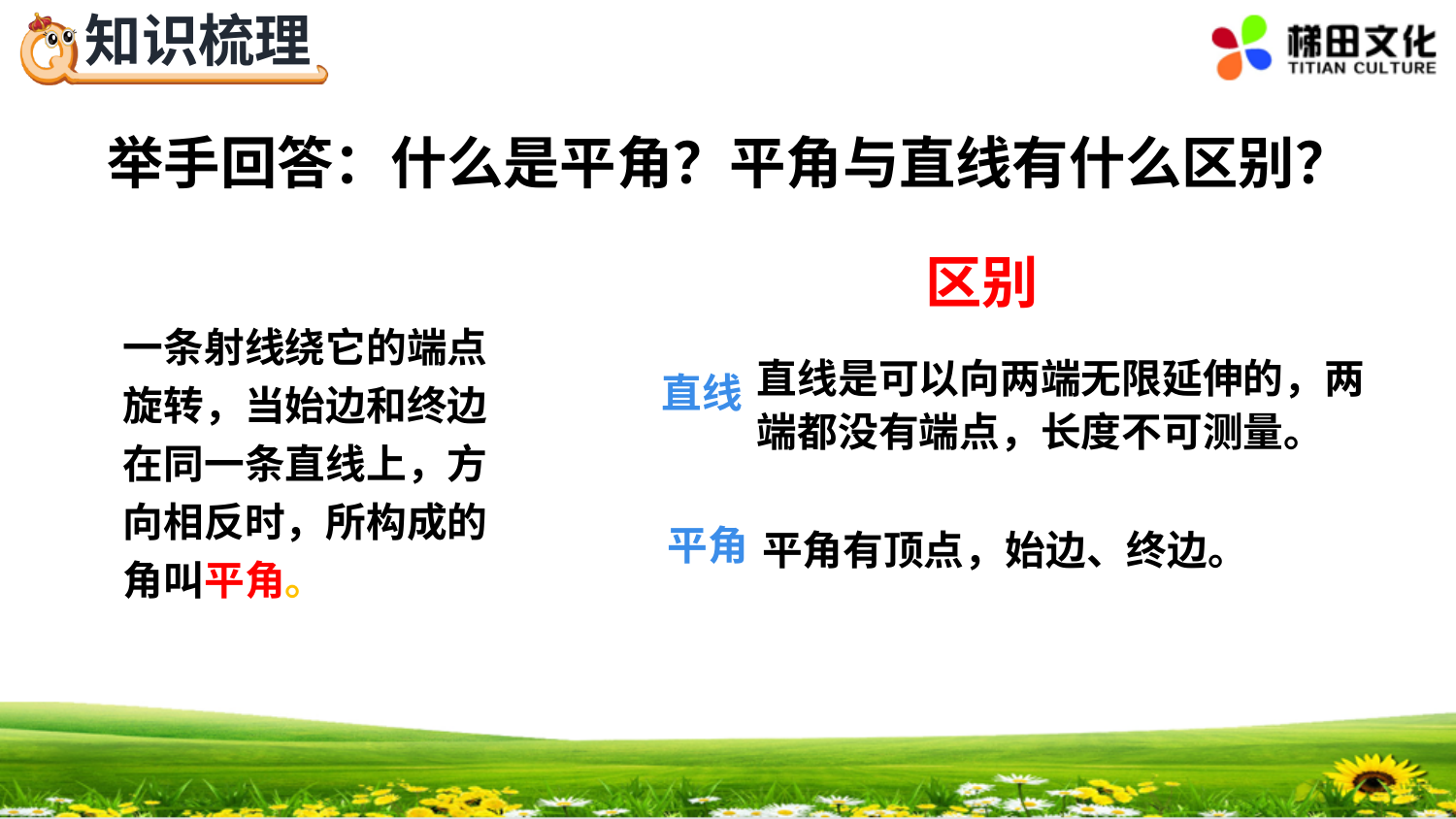

举手回答：什么是平角？平角与直线有什么区别？
区别
一条射线绕它的端点旋转，当始边和终边在同一条直线上，方向相反时，所构成的角叫平角。
直线

直线是可以向两端无限延伸的，两端都没有端点，长度不可测量。

平角
平角有顶点，始边、终边。